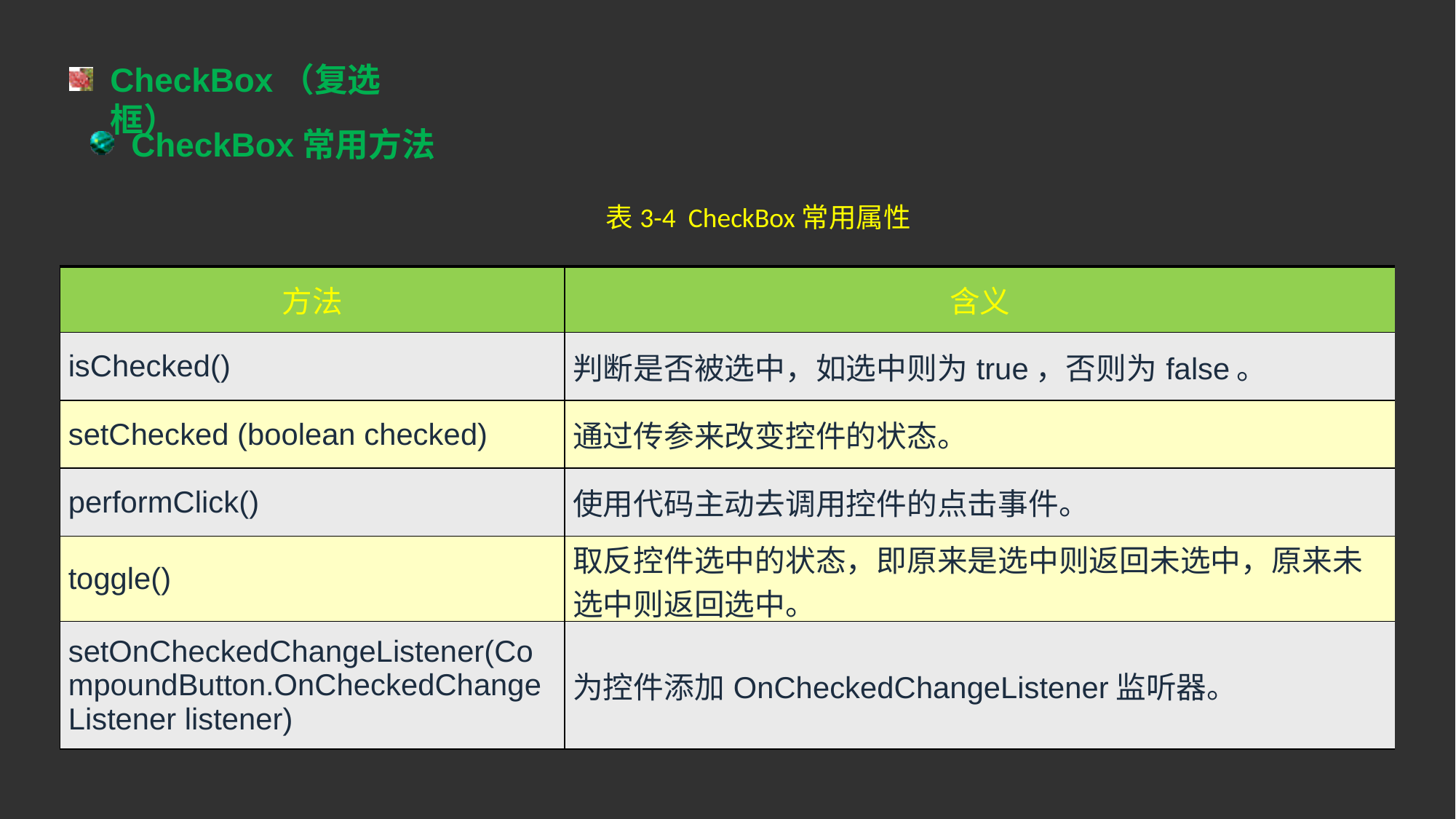

CheckBox（复选框）

CheckBox常用方法

表3-4  CheckBox常用属性
| 方法 | 含义 |
| --- | --- |
| isChecked() | 判断是否被选中，如选中则为true，否则为false。 |
| setChecked (boolean checked) | 通过传参来改变控件的状态。 |
| performClick() | 使用代码主动去调用控件的点击事件。 |
| toggle() | 取反控件选中的状态，即原来是选中则返回未选中，原来未选中则返回选中。 |
| setOnCheckedChangeListener(CompoundButton.OnCheckedChangeListener listener) | 为控件添加OnCheckedChangeListener监听器。 |